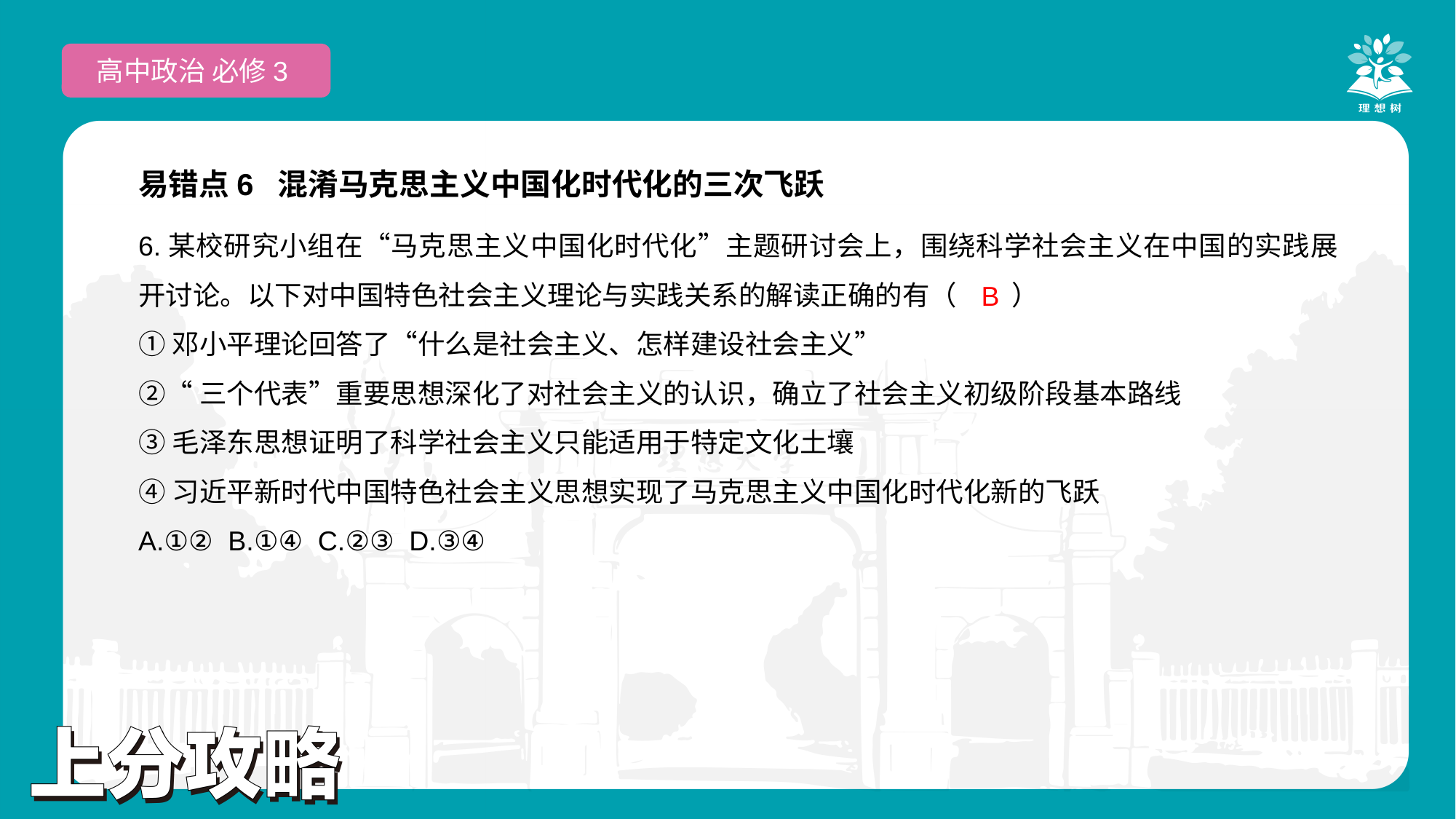

高中政治 必修3
易错点6  混淆马克思主义中国化时代化的三次飞跃
6.某校研究小组在“马克思主义中国化时代化”主题研讨会上，围绕科学社会主义在中国的实践展开讨论。以下对中国特色社会主义理论与实践关系的解读正确的有（　　）
①邓小平理论回答了“什么是社会主义、怎样建设社会主义”
②“三个代表”重要思想深化了对社会主义的认识，确立了社会主义初级阶段基本路线
③毛泽东思想证明了科学社会主义只能适用于特定文化土壤
④习近平新时代中国特色社会主义思想实现了马克思主义中国化时代化新的飞跃
A.①②  B.①④  C.②③  D.③④
 B